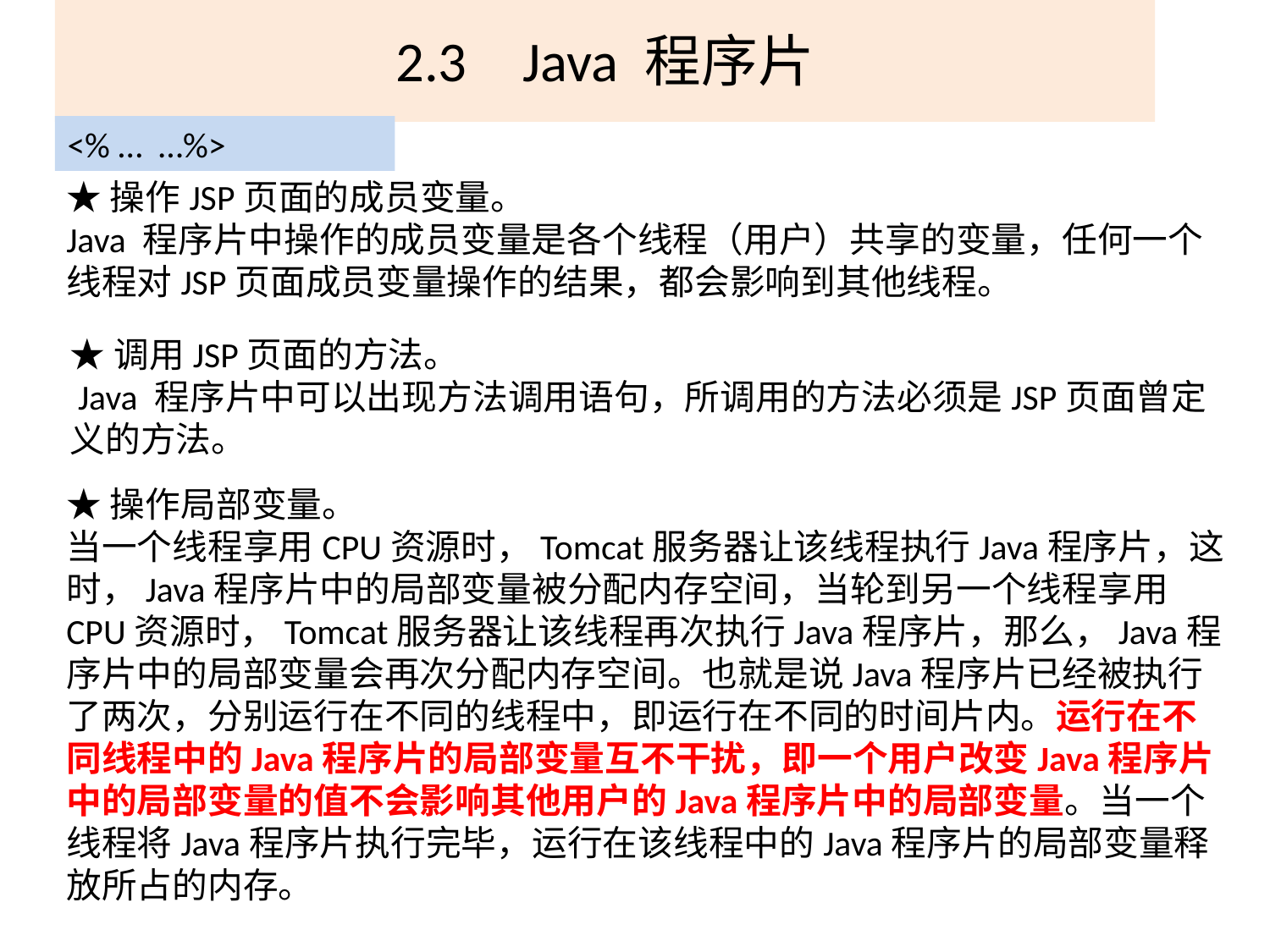

# 2.3	Java 程序片
<% …  …%>
★操作JSP页面的成员变量。
Java 程序片中操作的成员变量是各个线程（用户）共享的变量，任何一个线程对JSP页面成员变量操作的结果，都会影响到其他线程。
★调用JSP页面的方法。
 Java 程序片中可以出现方法调用语句，所调用的方法必须是JSP页面曾定义的方法。
★操作局部变量。
当一个线程享用CPU资源时，Tomcat服务器让该线程执行Java程序片，这时，Java程序片中的局部变量被分配内存空间，当轮到另一个线程享用CPU资源时，Tomcat服务器让该线程再次执行Java程序片，那么，Java程序片中的局部变量会再次分配内存空间。也就是说Java程序片已经被执行了两次，分别运行在不同的线程中，即运行在不同的时间片内。运行在不同线程中的Java程序片的局部变量互不干扰，即一个用户改变Java程序片中的局部变量的值不会影响其他用户的Java程序片中的局部变量。当一个线程将Java程序片执行完毕，运行在该线程中的Java程序片的局部变量释放所占的内存。